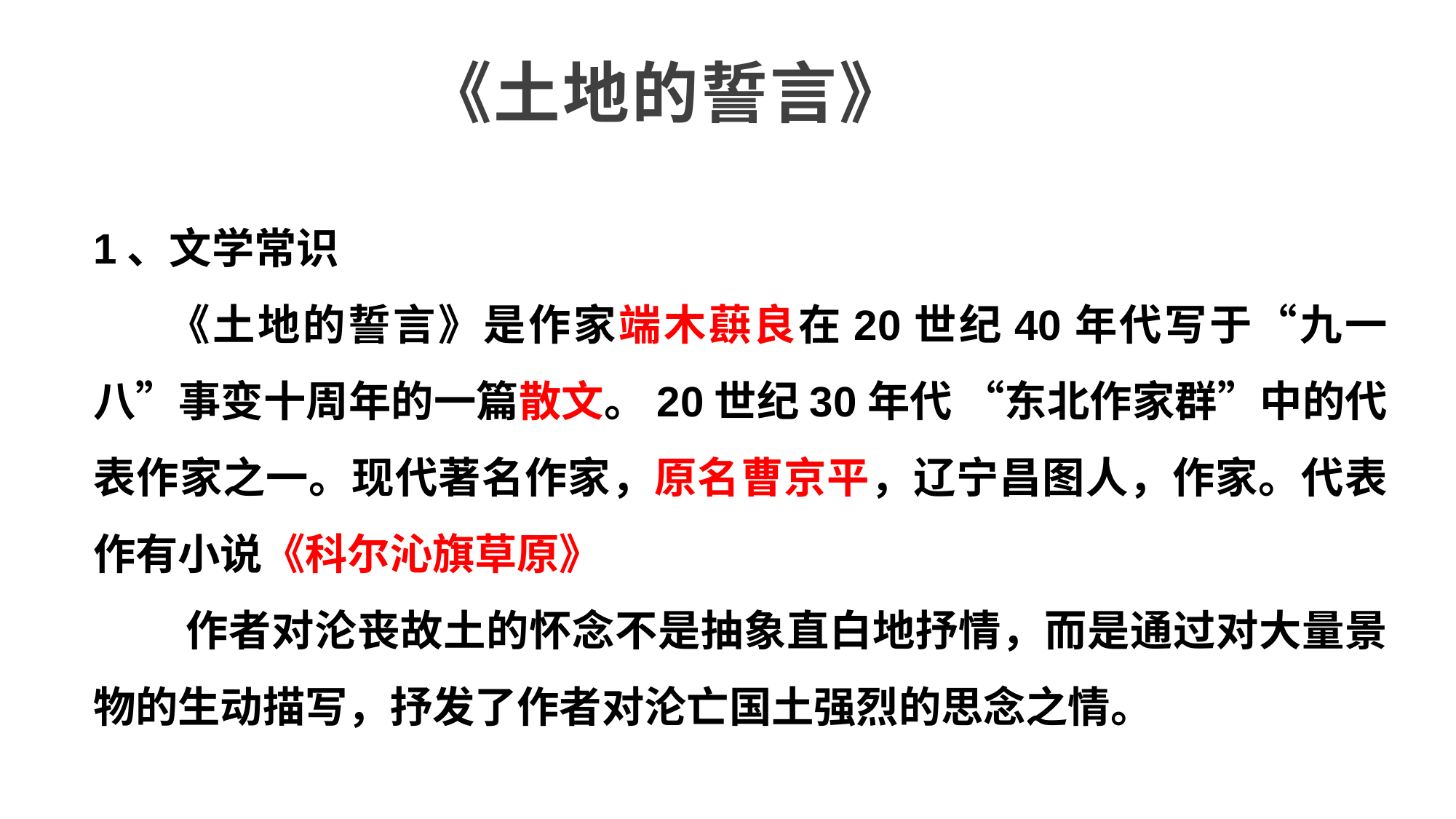

《土地的誓言》
1、文学常识
     《土地的誓言》是作家端木蕻良在20世纪40年代写于“九一八”事变十周年的一篇散文。20世纪30年代 “东北作家群”中的代表作家之一。现代著名作家，原名曹京平，辽宁昌图人，作家。代表作有小说《科尔沁旗草原》
        作者对沦丧故土的怀念不是抽象直白地抒情，而是通过对大量景物的生动描写，抒发了作者对沦亡国土强烈的思念之情。